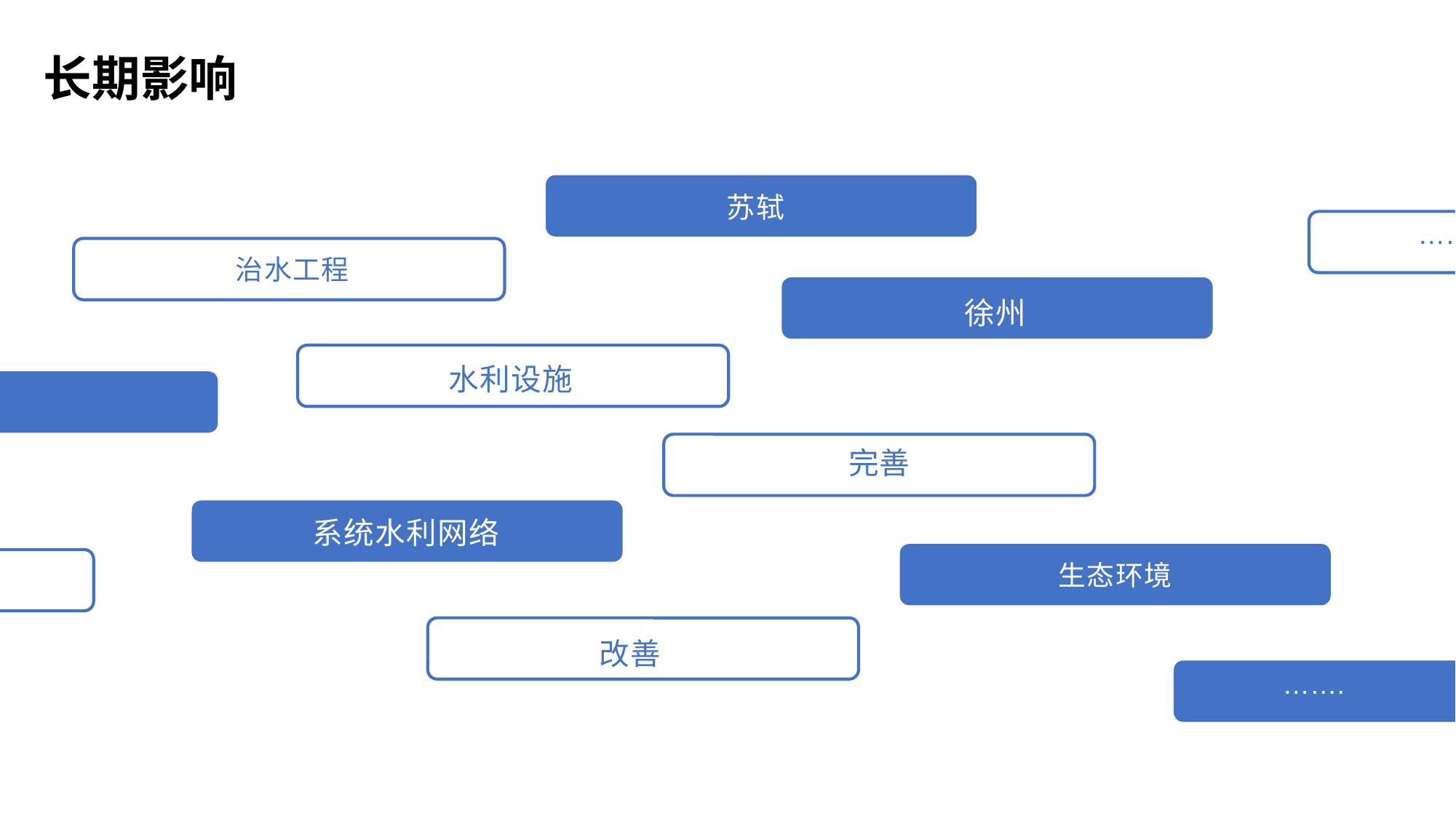

长期影响

苏轼

…….

治水工程

徐州

水利设施

……

完善

系统水利网络

…….
生态环境

改善

…….